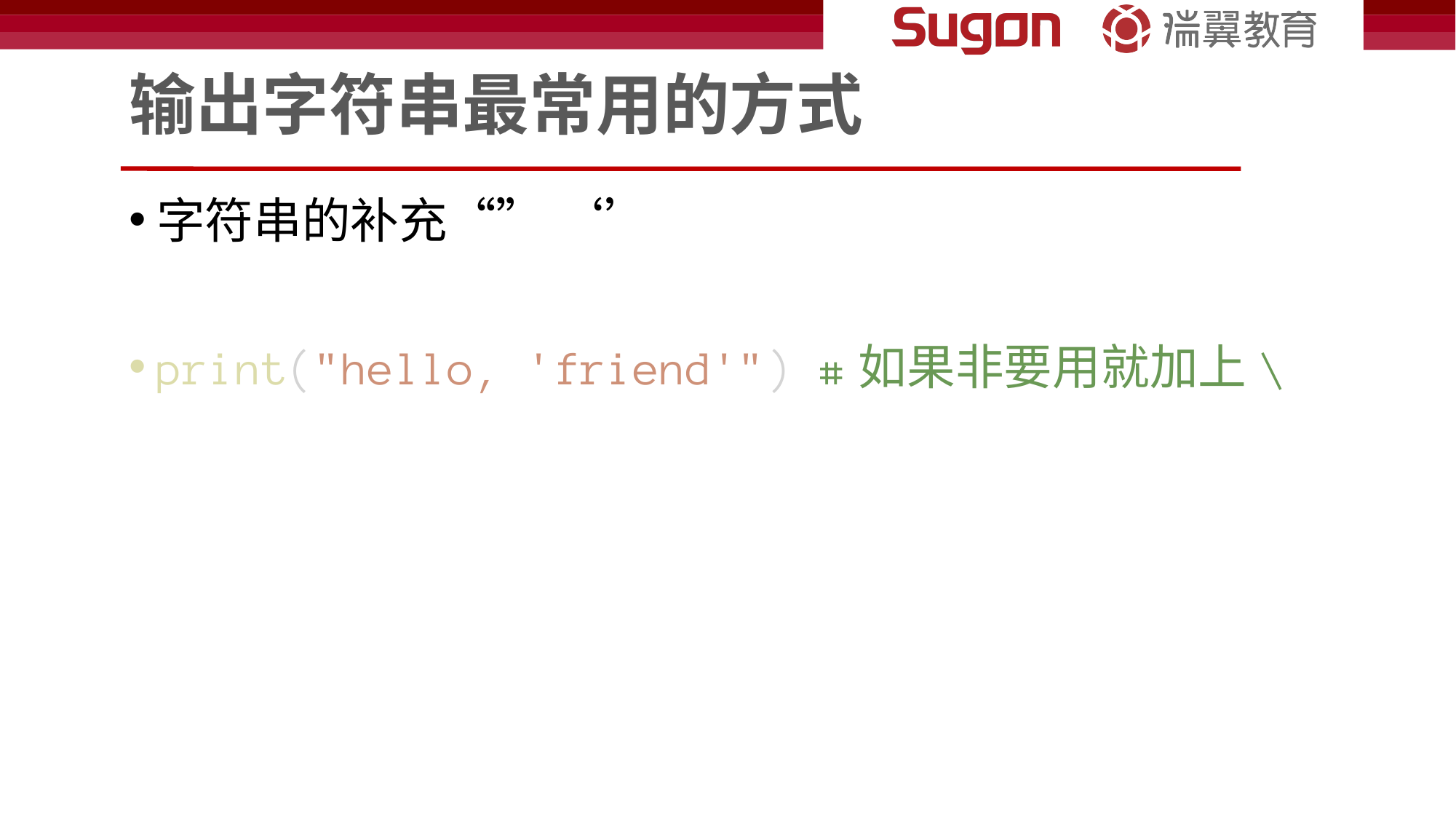

# 输出字符串最常用的方式
字符串的补充“” ‘’

print("hello, 'friend'") #如果非要用就加上\